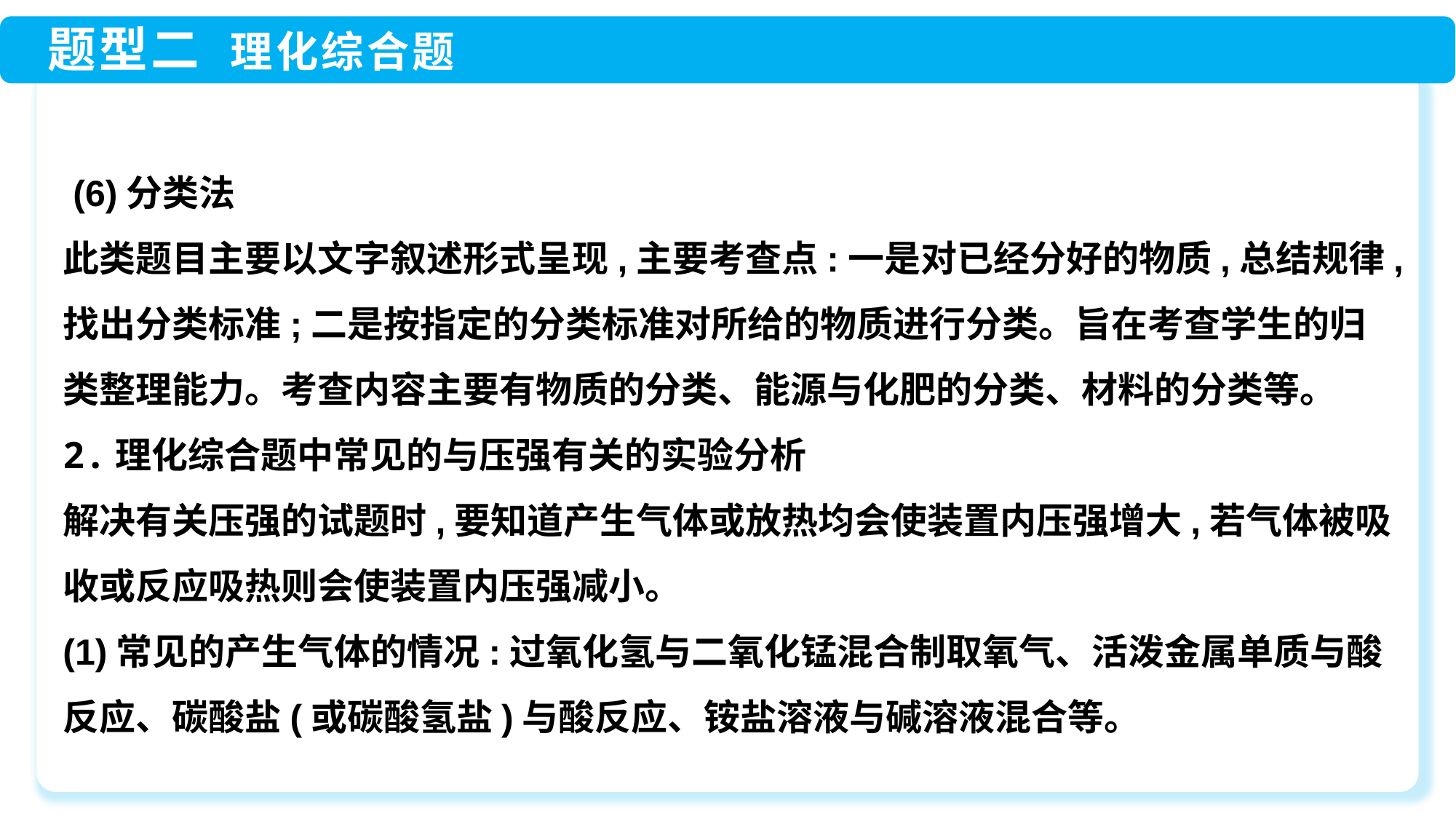

(6)分类法
此类题目主要以文字叙述形式呈现,主要考查点:一是对已经分好的物质,总结规律,找出分类标准;二是按指定的分类标准对所给的物质进行分类。旨在考查学生的归类整理能力。考查内容主要有物质的分类、能源与化肥的分类、材料的分类等。
2.理化综合题中常见的与压强有关的实验分析
解决有关压强的试题时,要知道产生气体或放热均会使装置内压强增大,若气体被吸收或反应吸热则会使装置内压强减小。
(1)常见的产生气体的情况:过氧化氢与二氧化锰混合制取氧气、活泼金属单质与酸反应、碳酸盐(或碳酸氢盐)与酸反应、铵盐溶液与碱溶液混合等。